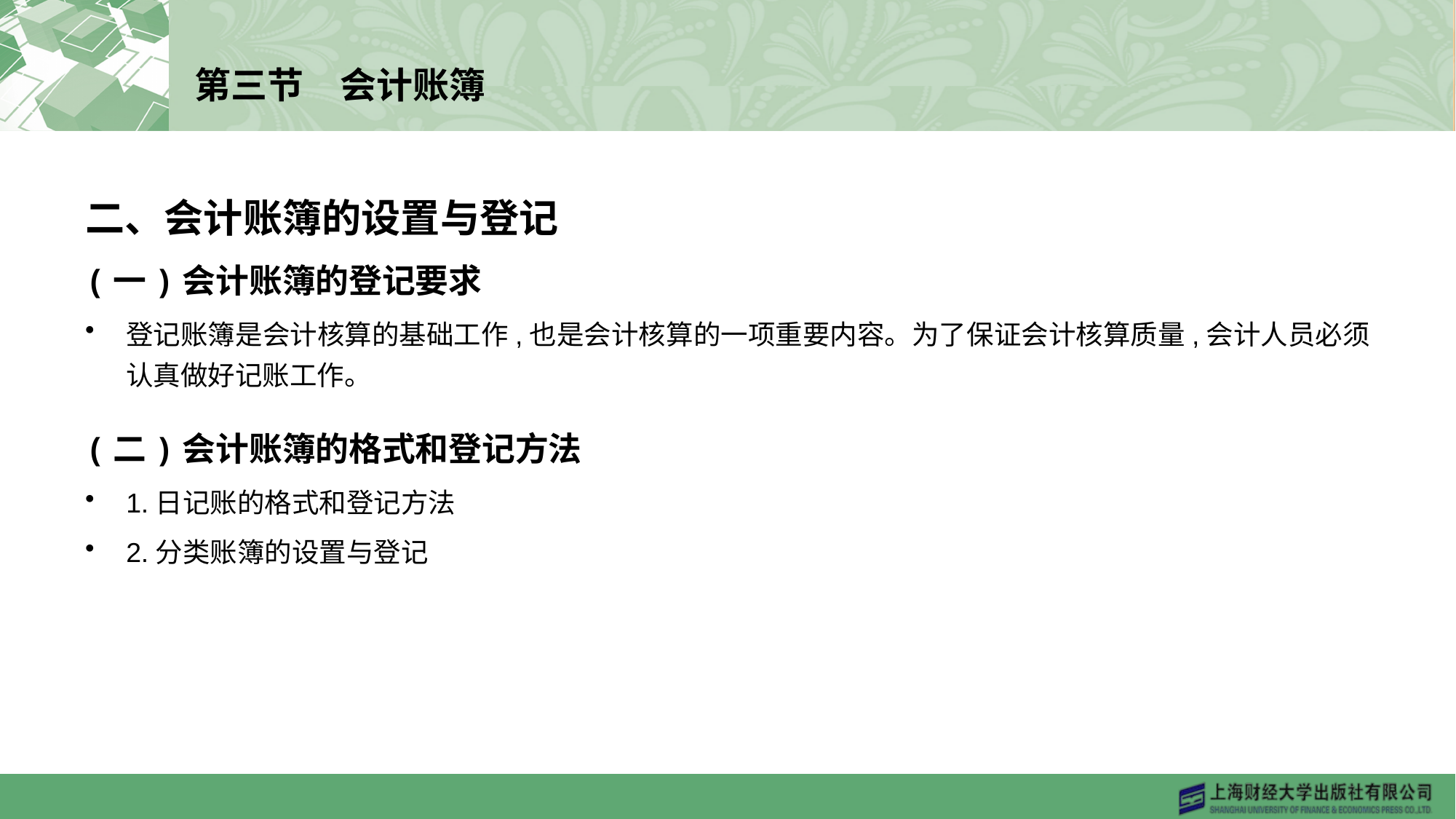

# 第三节　会计账簿
二、会计账簿的设置与登记
(一)会计账簿的登记要求
登记账簿是会计核算的基础工作,也是会计核算的一项重要内容。为了保证会计核算质量,会计人员必须认真做好记账工作。
(二)会计账簿的格式和登记方法
1.日记账的格式和登记方法
2.分类账簿的设置与登记